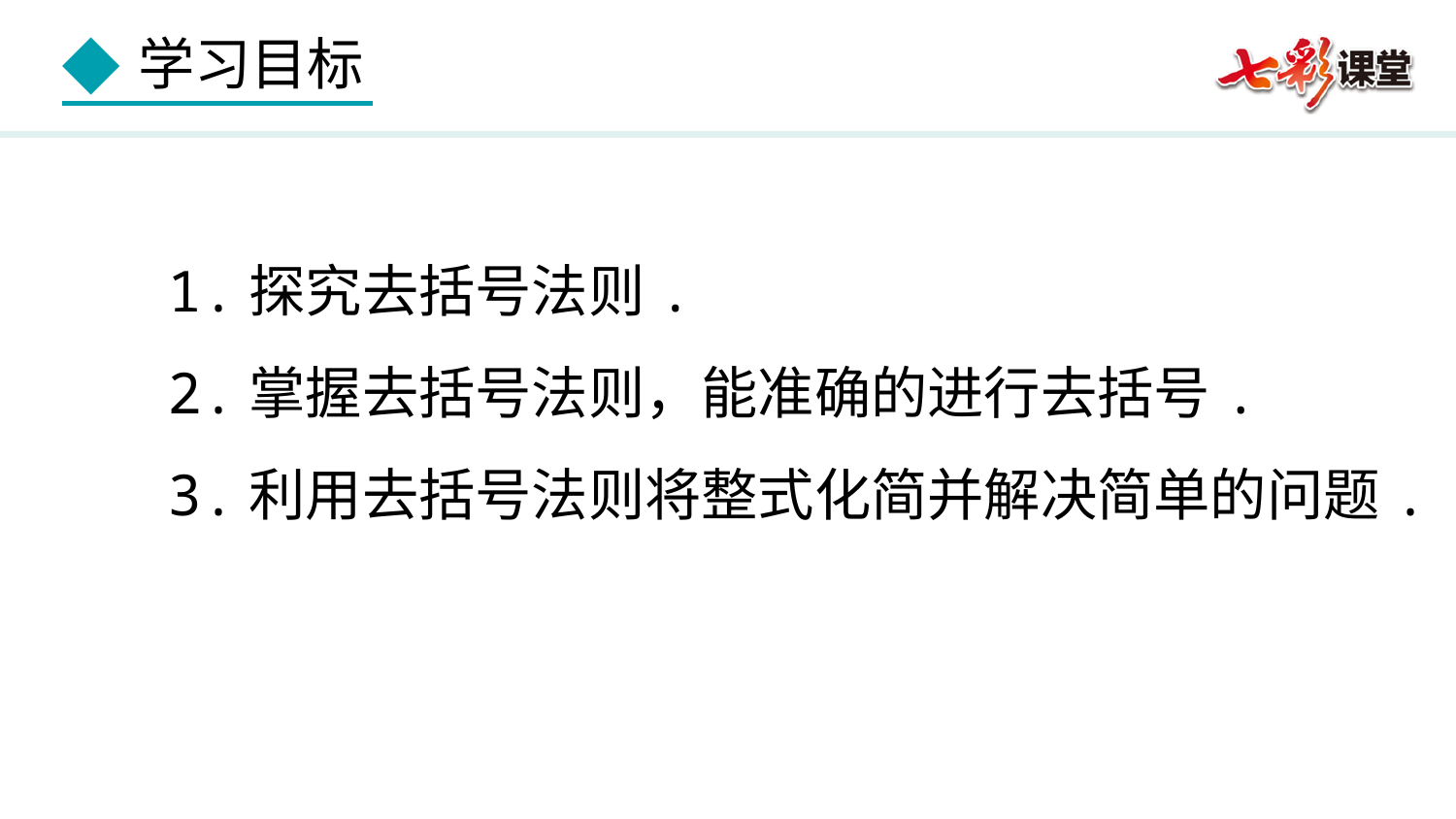

1.探究去括号法则.
2.掌握去括号法则，能准确的进行去括号.
3.利用去括号法则将整式化简并解决简单的问题.